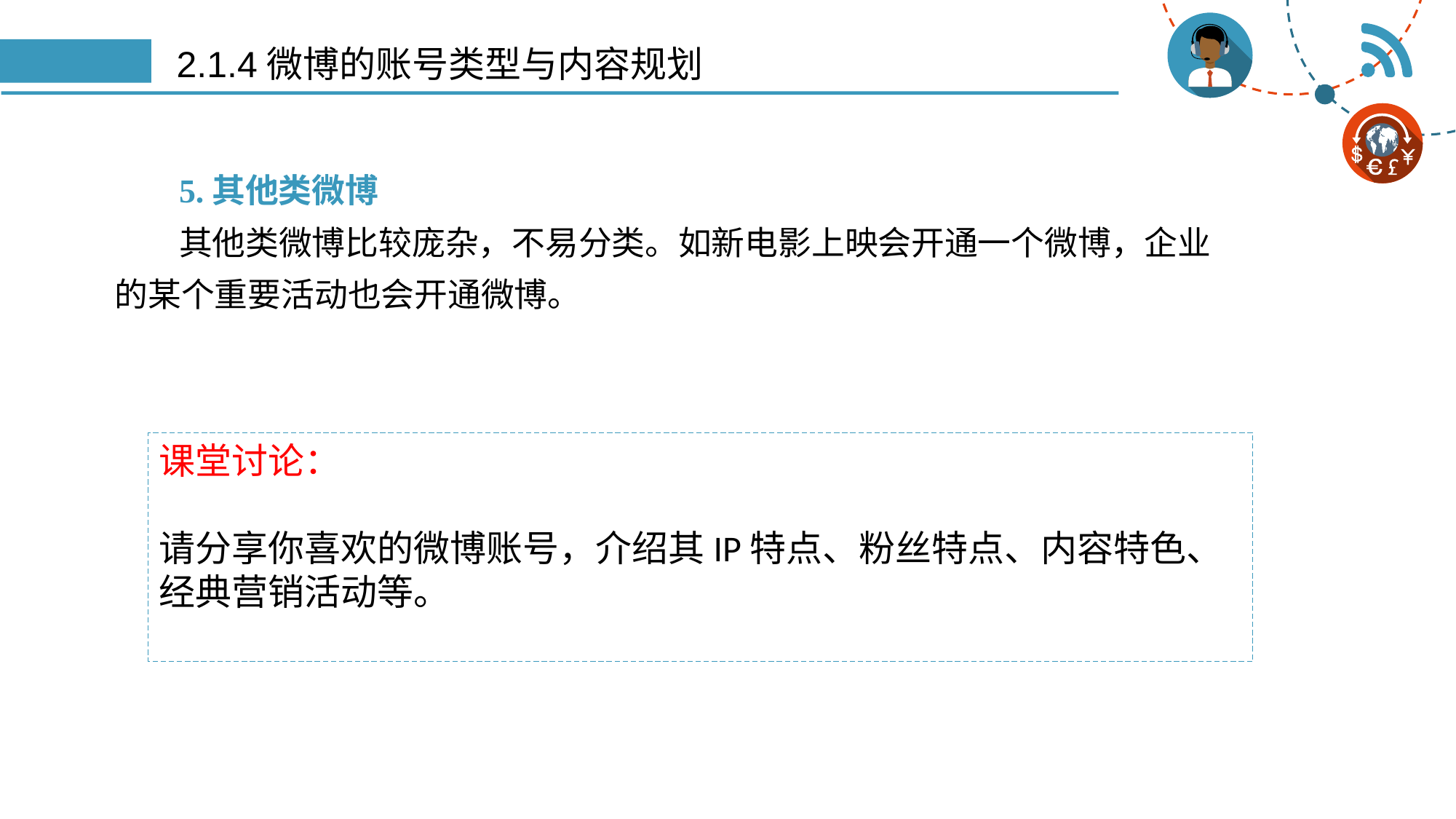

# 2.1.4微博的账号类型与内容规划
5.其他类微博
其他类微博比较庞杂，不易分类。如新电影上映会开通一个微博，企业的某个重要活动也会开通微博。
课堂讨论：

请分享你喜欢的微博账号，介绍其IP特点、粉丝特点、内容特色、经典营销活动等。